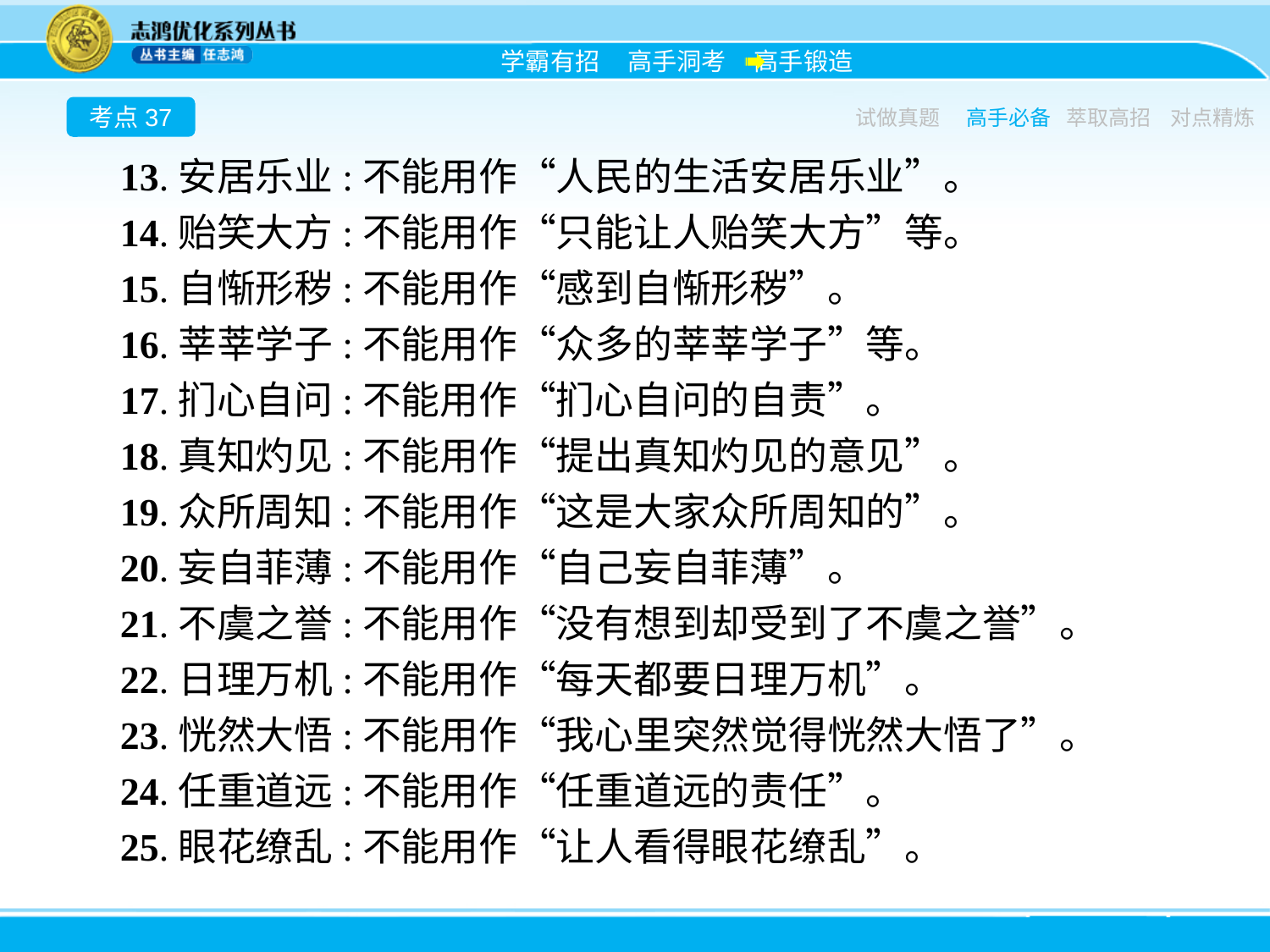

考点37
试做真题
高手必备
萃取高招
对点精炼
13.安居乐业:不能用作“人民的生活安居乐业”。
14.贻笑大方:不能用作“只能让人贻笑大方”等。
15.自惭形秽:不能用作“感到自惭形秽”。
16.莘莘学子:不能用作“众多的莘莘学子”等。
17.扪心自问:不能用作“扪心自问的自责”。
18.真知灼见:不能用作“提出真知灼见的意见”。
19.众所周知:不能用作“这是大家众所周知的”。
20.妄自菲薄:不能用作“自己妄自菲薄”。
21.不虞之誉:不能用作“没有想到却受到了不虞之誉”。
22.日理万机:不能用作“每天都要日理万机”。
23.恍然大悟:不能用作“我心里突然觉得恍然大悟了”。
24.任重道远:不能用作“任重道远的责任”。
25.眼花缭乱:不能用作“让人看得眼花缭乱”。